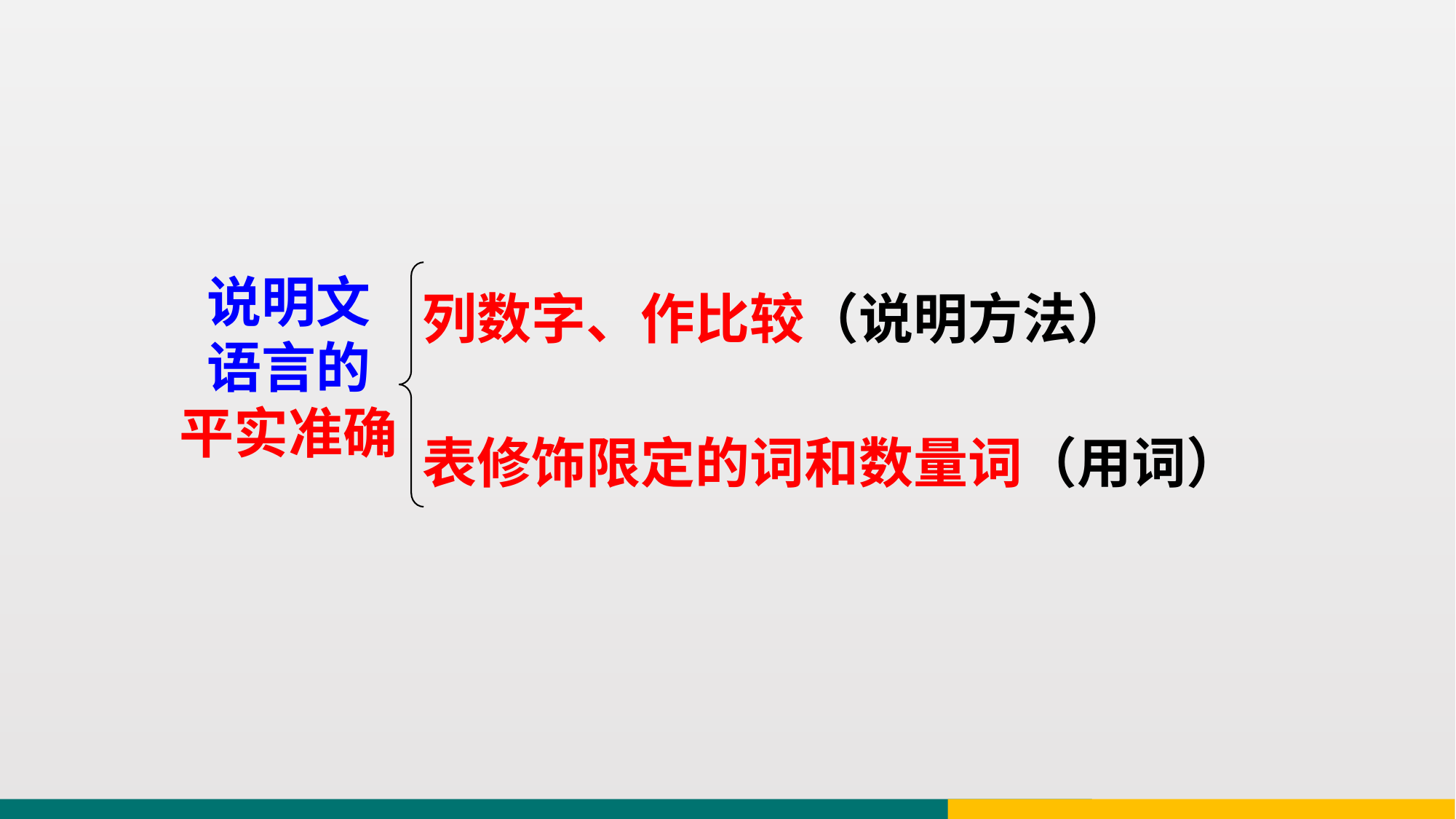

说明文
语言的 平实准确

列数字、作比较（说明方法）
表修饰限定的词和数量词（用词）